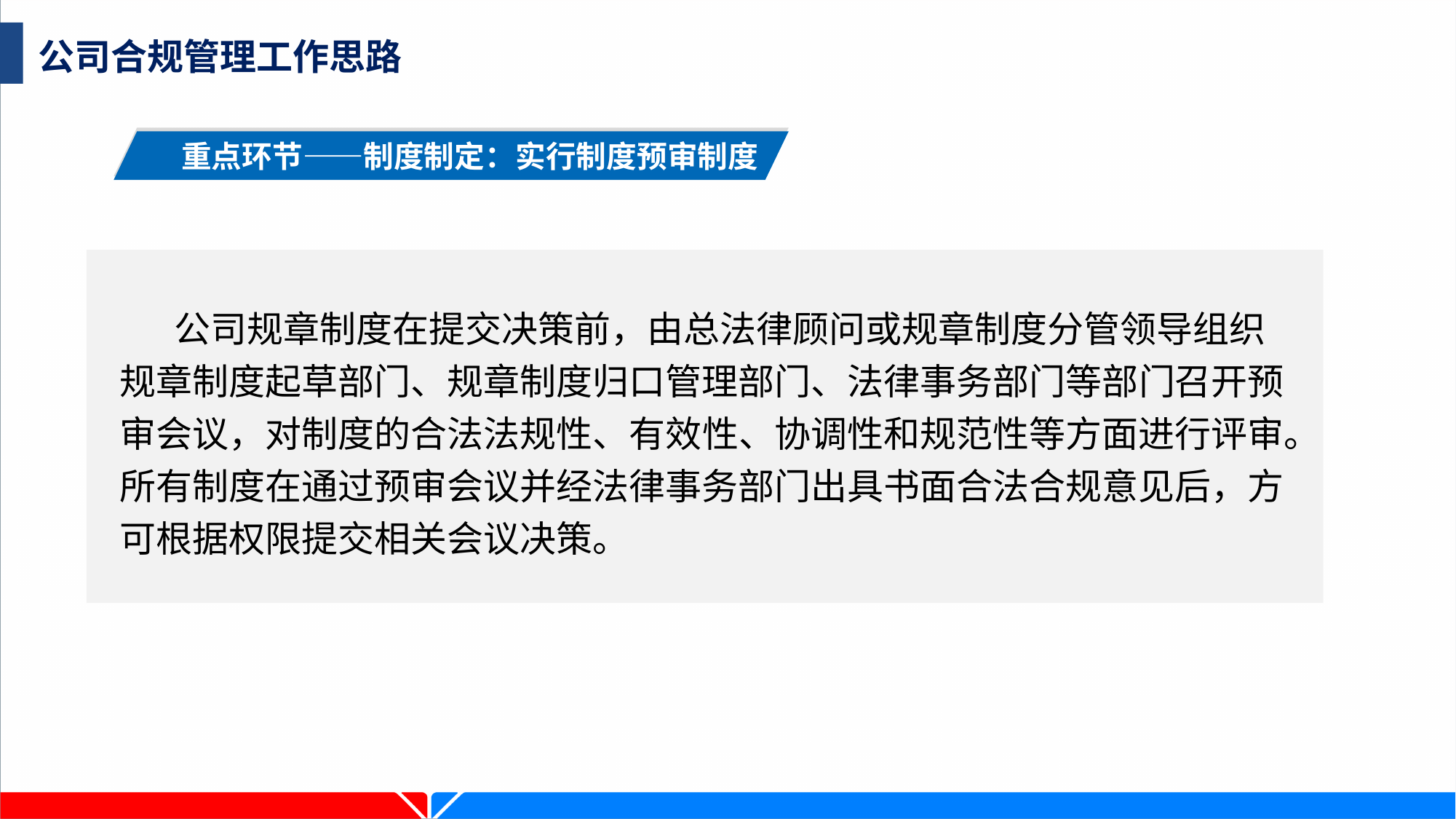

公司合规管理工作思路

重点环节——制度制定：实行制度预审制度

公司规章制度在提交决策前，由总法律顾问或规章制度分管领导组织规章制度起草部门、规章制度归口管理部门、法律事务部门等部门召开预审会议，对制度的合法法规性、有效性、协调性和规范性等方面进行评审。所有制度在通过预审会议并经法律事务部门出具书面合法合规意见后，方可根据权限提交相关会议决策。